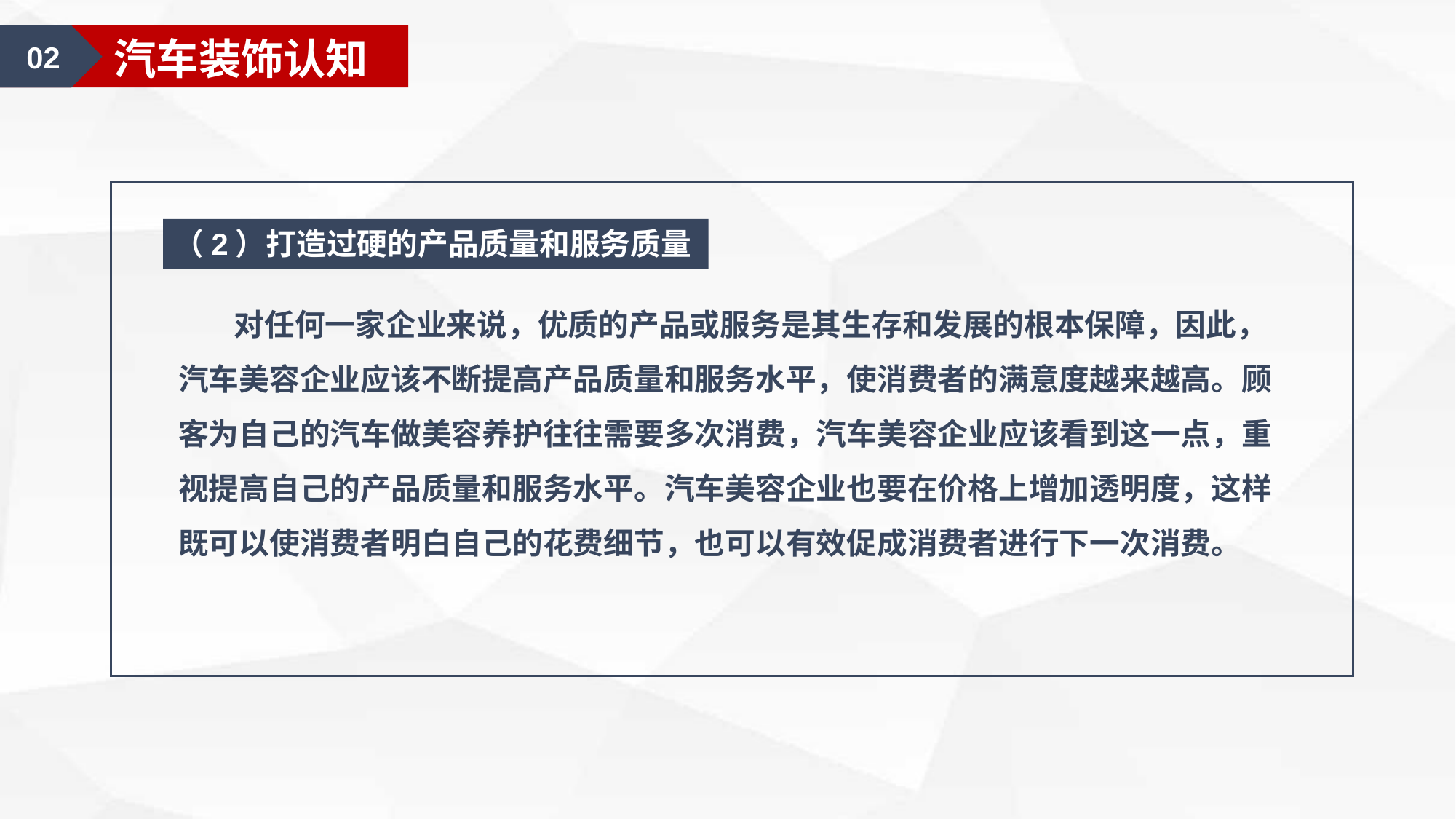

02
汽车装饰认知

（2）打造过硬的产品质量和服务质量
       对任何一家企业来说，优质的产品或服务是其生存和发展的根本保障，因此，汽车美容企业应该不断提高产品质量和服务水平，使消费者的满意度越来越高。顾客为自己的汽车做美容养护往往需要多次消费，汽车美容企业应该看到这一点，重视提高自己的产品质量和服务水平。汽车美容企业也要在价格上增加透明度，这样既可以使消费者明白自己的花费细节，也可以有效促成消费者进行下一次消费。